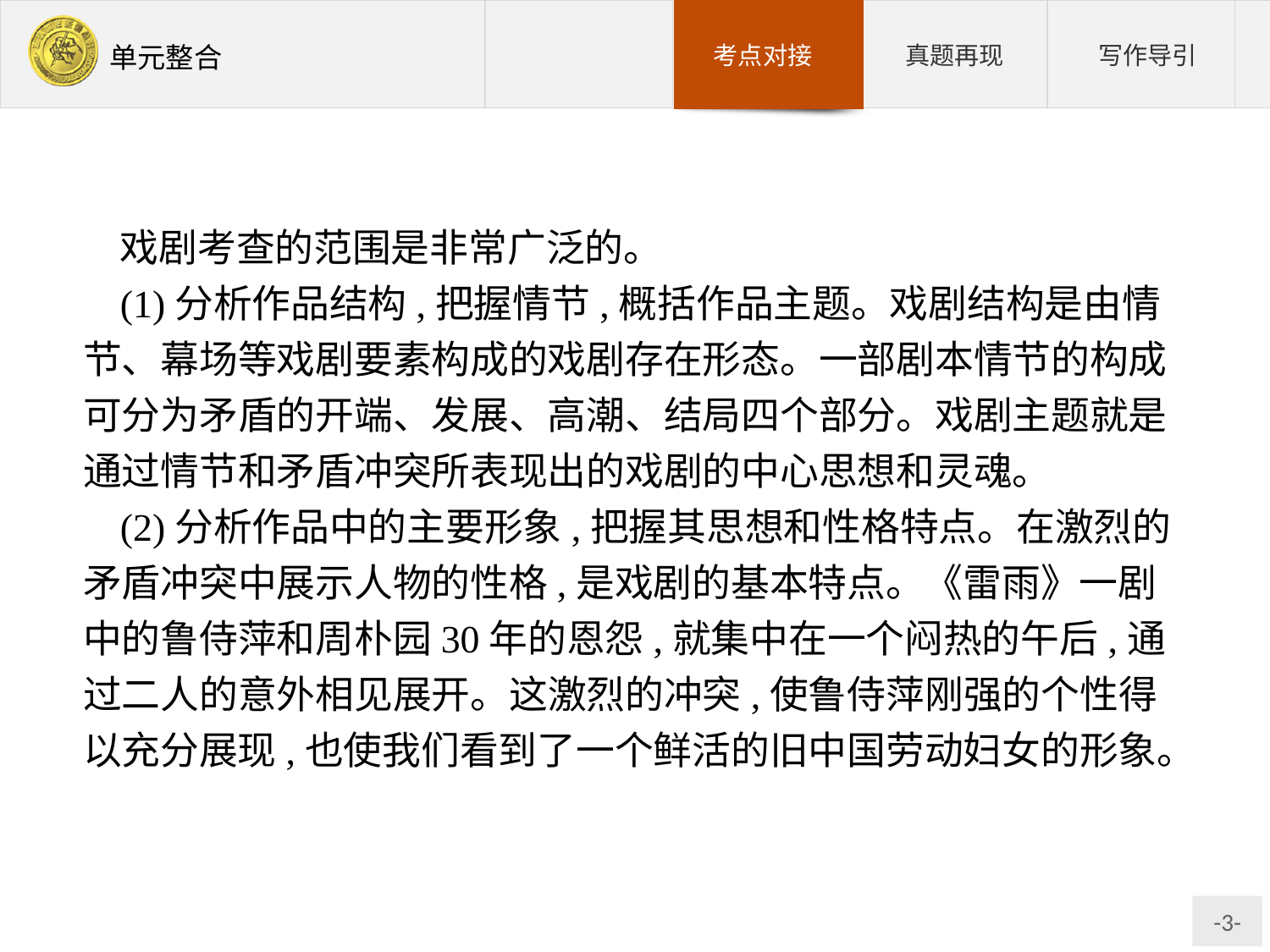

戏剧考查的范围是非常广泛的。
(1)分析作品结构,把握情节,概括作品主题。戏剧结构是由情节、幕场等戏剧要素构成的戏剧存在形态。一部剧本情节的构成可分为矛盾的开端、发展、高潮、结局四个部分。戏剧主题就是通过情节和矛盾冲突所表现出的戏剧的中心思想和灵魂。
(2)分析作品中的主要形象,把握其思想和性格特点。在激烈的矛盾冲突中展示人物的性格,是戏剧的基本特点。《雷雨》一剧中的鲁侍萍和周朴园30年的恩怨,就集中在一个闷热的午后,通过二人的意外相见展开。这激烈的冲突,使鲁侍萍刚强的个性得以充分展现,也使我们看到了一个鲜活的旧中国劳动妇女的形象。